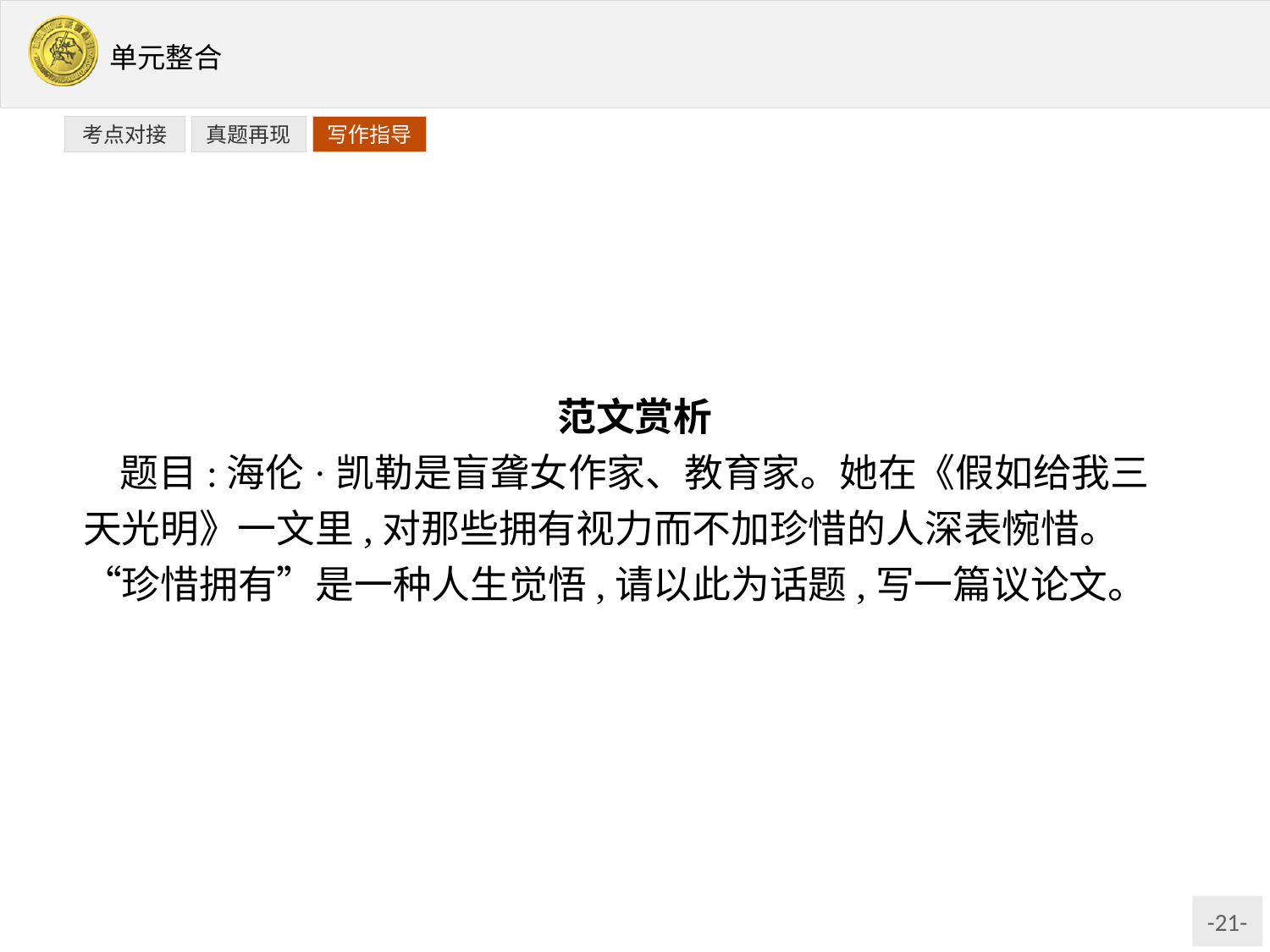

写作指导
考点对接
真题再现
范文赏析
题目:海伦·凯勒是盲聋女作家、教育家。她在《假如给我三天光明》一文里,对那些拥有视力而不加珍惜的人深表惋惜。“珍惜拥有”是一种人生觉悟,请以此为话题,写一篇议论文。